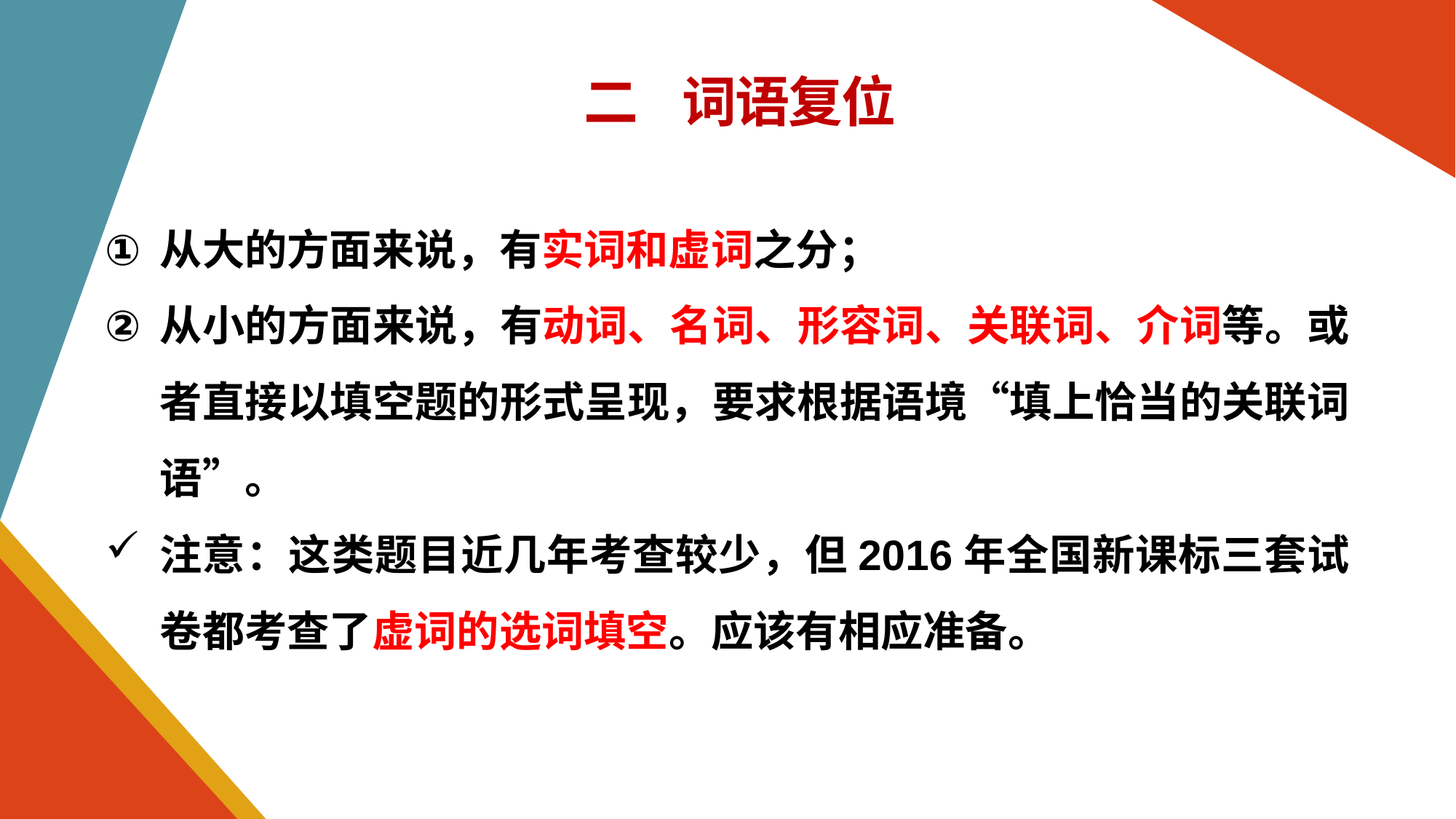

二    词语复位
从大的方面来说，有实词和虚词之分；
从小的方面来说，有动词、名词、形容词、关联词、介词等。或者直接以填空题的形式呈现，要求根据语境“填上恰当的关联词语”。
注意：这类题目近几年考查较少，但2016年全国新课标三套试卷都考查了虚词的选词填空。应该有相应准备。